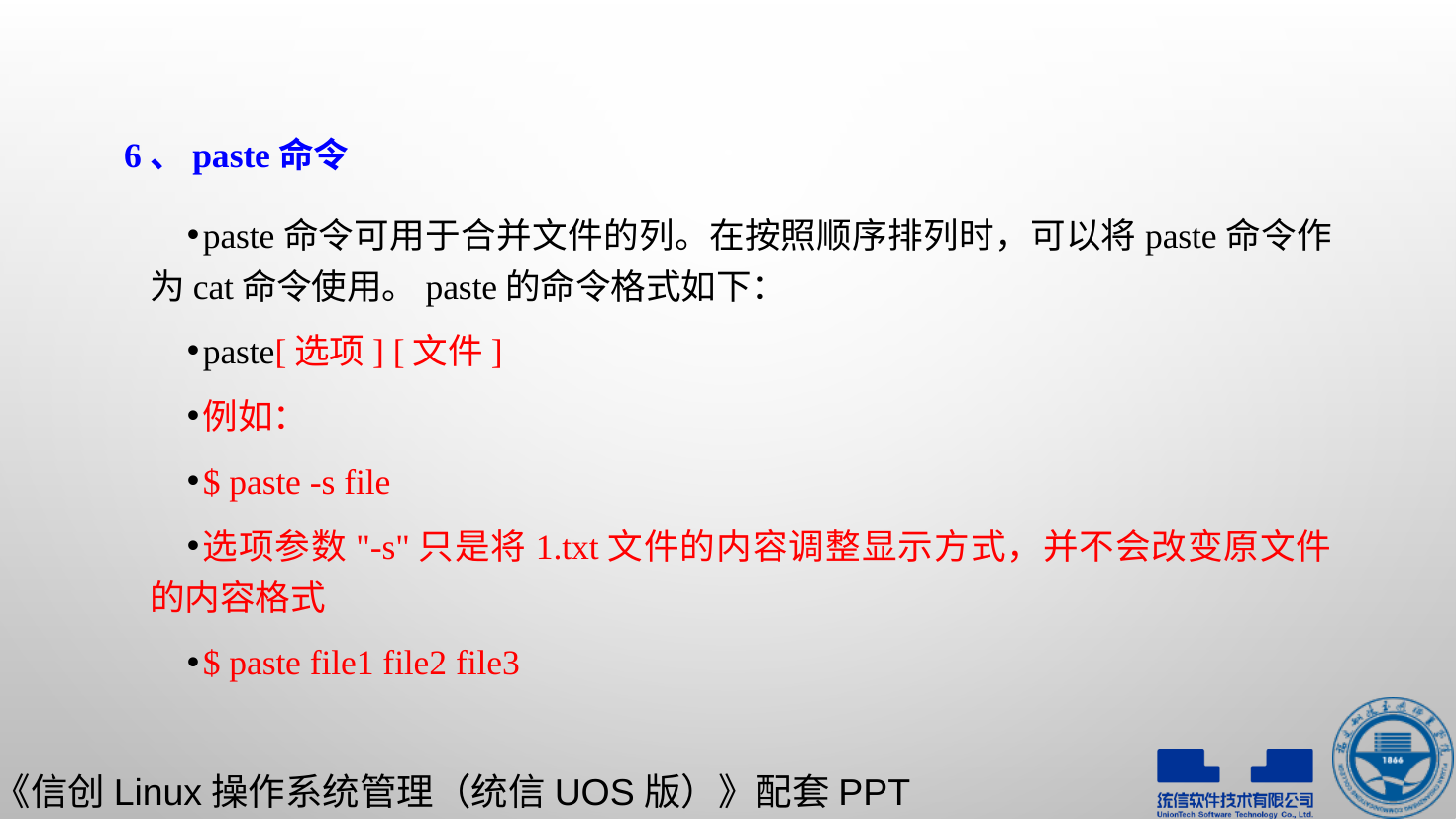

6、paste命令
paste命令可用于合并文件的列。在按照顺序排列时，可以将paste命令作为cat命令使用。paste的命令格式如下：
paste[选项] [文件]
例如：
$ paste -s file
选项参数"-s"只是将1.txt文件的内容调整显示方式，并不会改变原文件的内容格式
$ paste file1 file2 file3